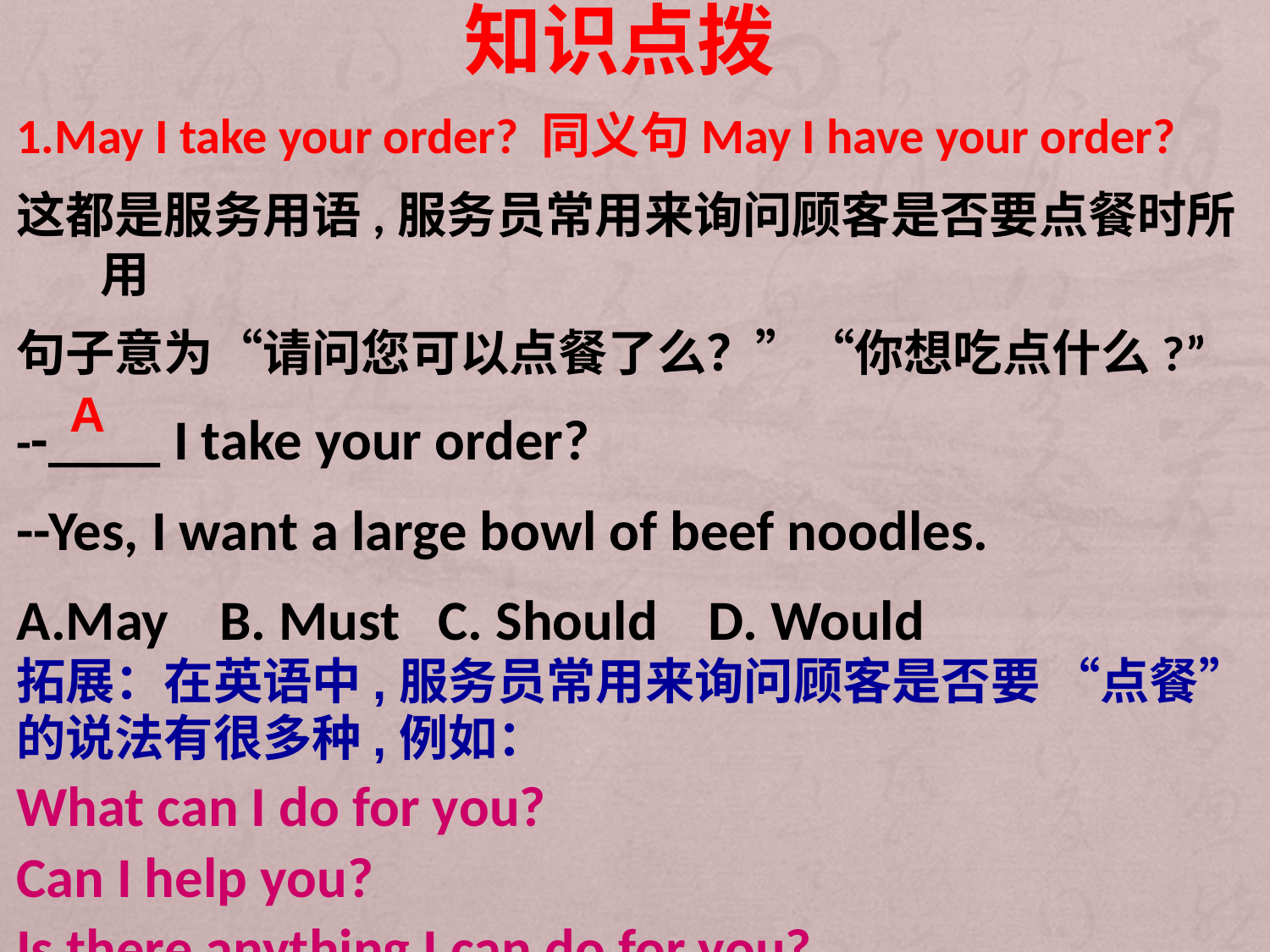

知识点拨
1.May I take your order? 同义句May I have your order?
这都是服务用语,服务员常用来询问顾客是否要点餐时所用
句子意为“请问您可以点餐了么？”“你想吃点什么?”
--____ I take your order?
--Yes, I want a large bowl of beef noodles.
A.May    B. Must   C. Should    D. Would
拓展：在英语中,服务员常用来询问顾客是否要 “点餐”
的说法有很多种,例如：
What can I do for you?
Can I help you?
Is there anything I can do for you?

A